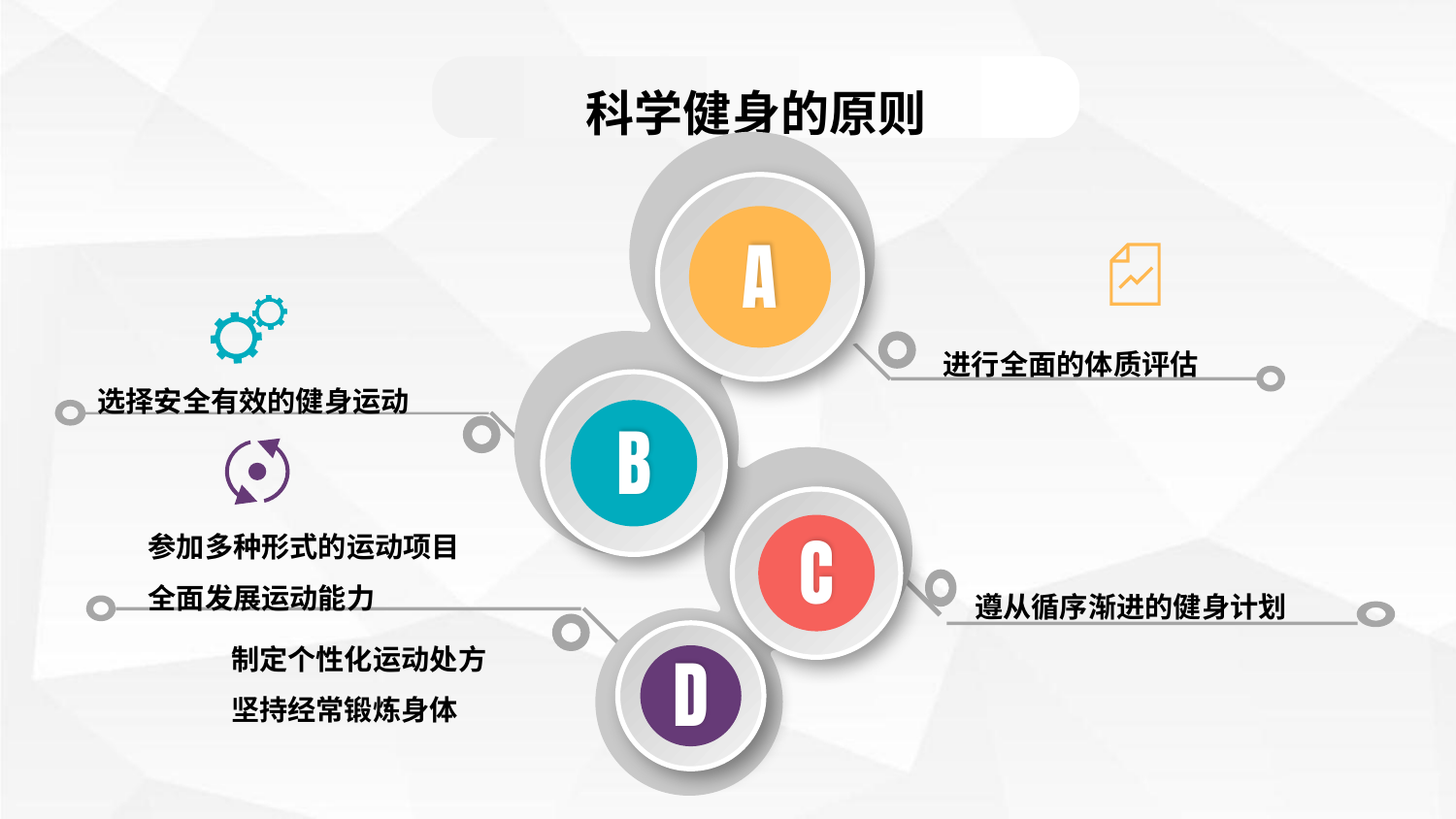

科学健身的原则

A

进行全面的体质评估

选择安全有效的健身运动

B

参加多种形式的运动项目
全面发展运动能力

C
遵从循序渐进的健身计划

制定个性化运动处方
坚持经常锻炼身体

D